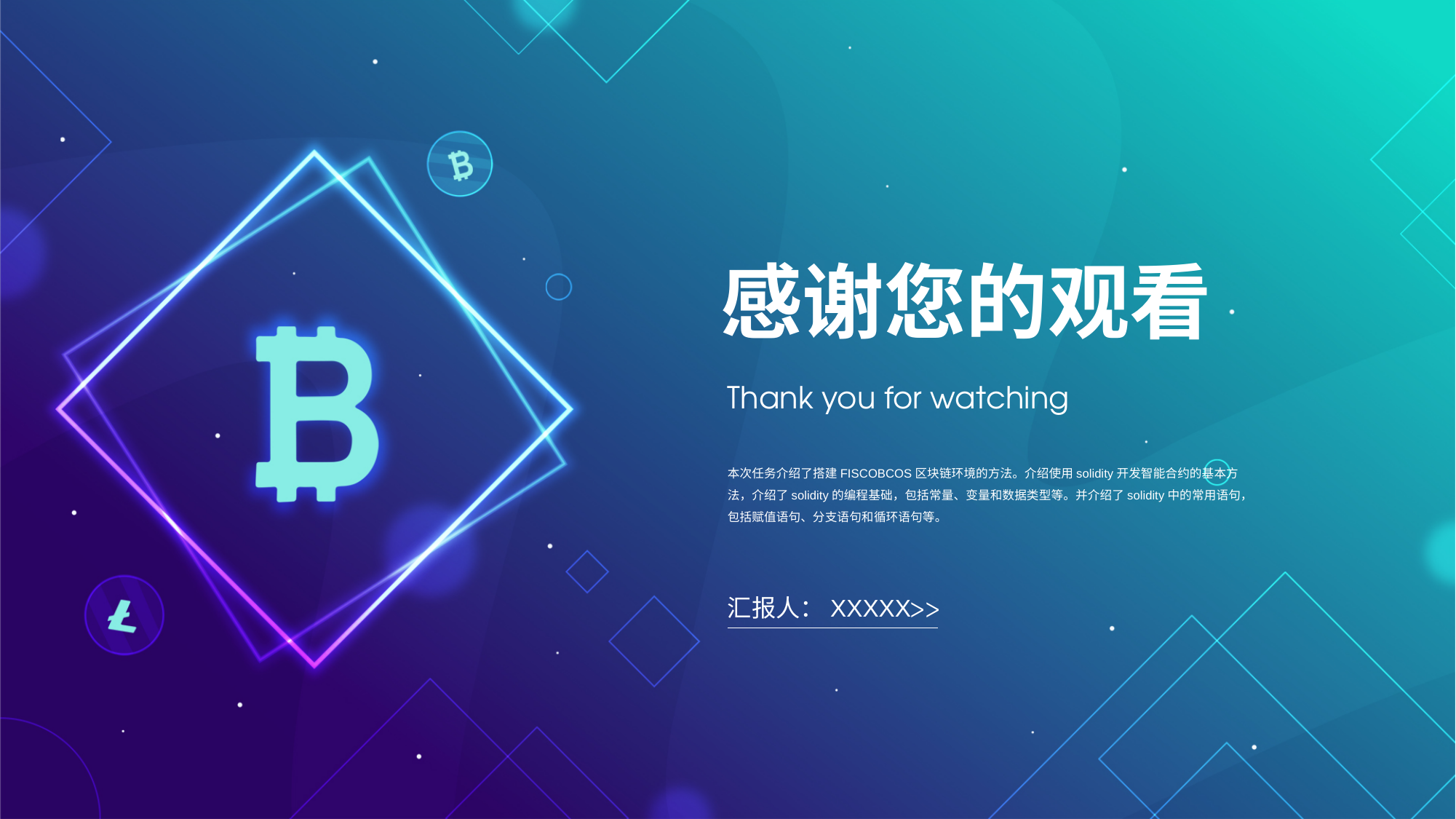

感谢您的观看
Thank you for watching
本次任务介绍了搭建FISCOBCOS区块链环境的方法。介绍使用solidity开发智能合约的基本方法，介绍了solidity的编程基础，包括常量、变量和数据类型等。并介绍了solidity中的常用语句，包括赋值语句、分支语句和循环语句等。
汇报人：XXXXX
>
>